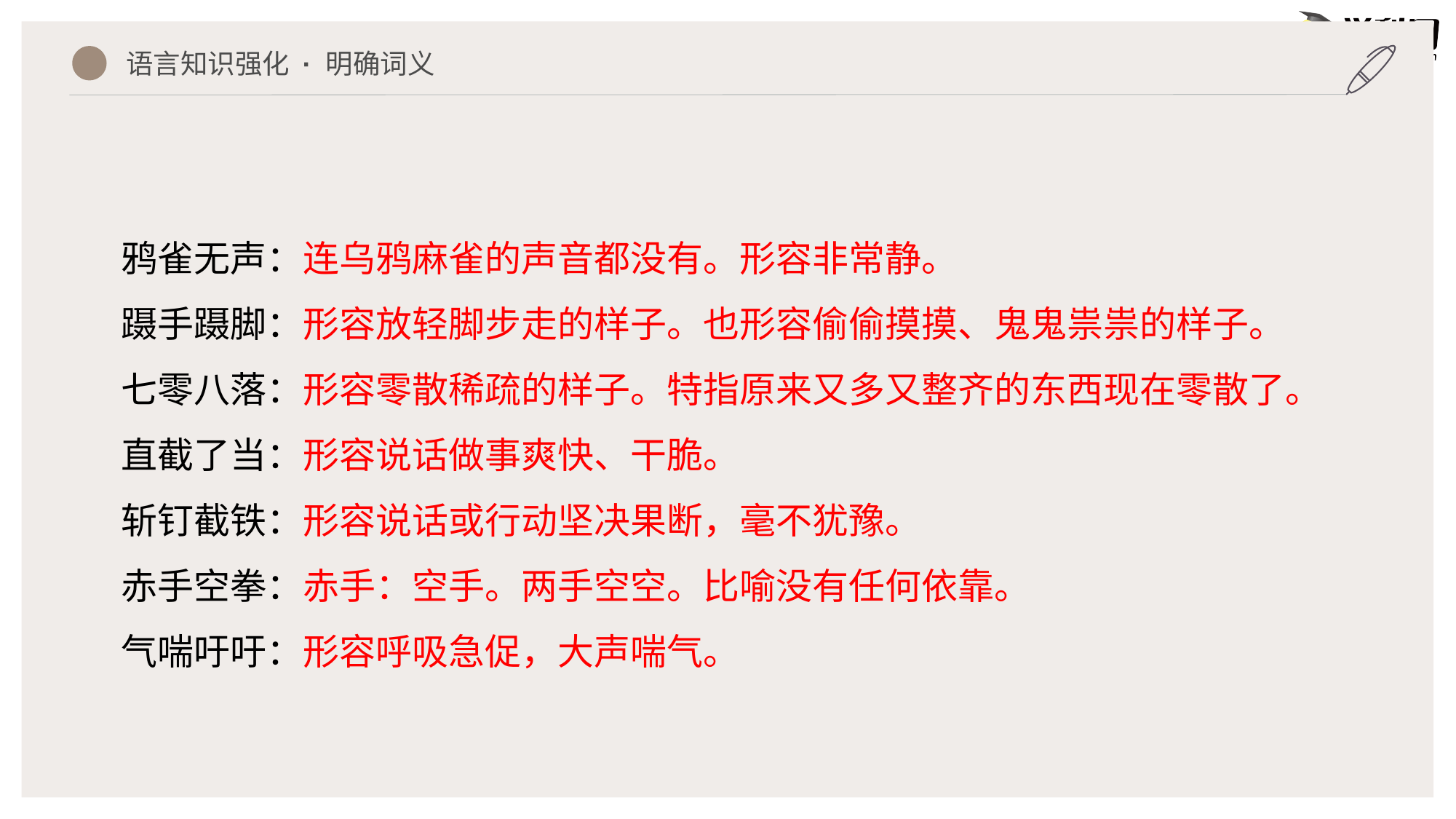

语言知识强化 · 明确词义

鸦雀无声：连乌鸦麻雀的声音都没有。形容非常静。
蹑手蹑脚：形容放轻脚步走的样子。也形容偷偷摸摸、鬼鬼祟祟的样子。
七零八落：形容零散稀疏的样子。特指原来又多又整齐的东西现在零散了。
直截了当：形容说话做事爽快、干脆。
斩钉截铁：形容说话或行动坚决果断，毫不犹豫。
赤手空拳：赤手：空手。两手空空。比喻没有任何依靠。
气喘吁吁：形容呼吸急促，大声喘气。